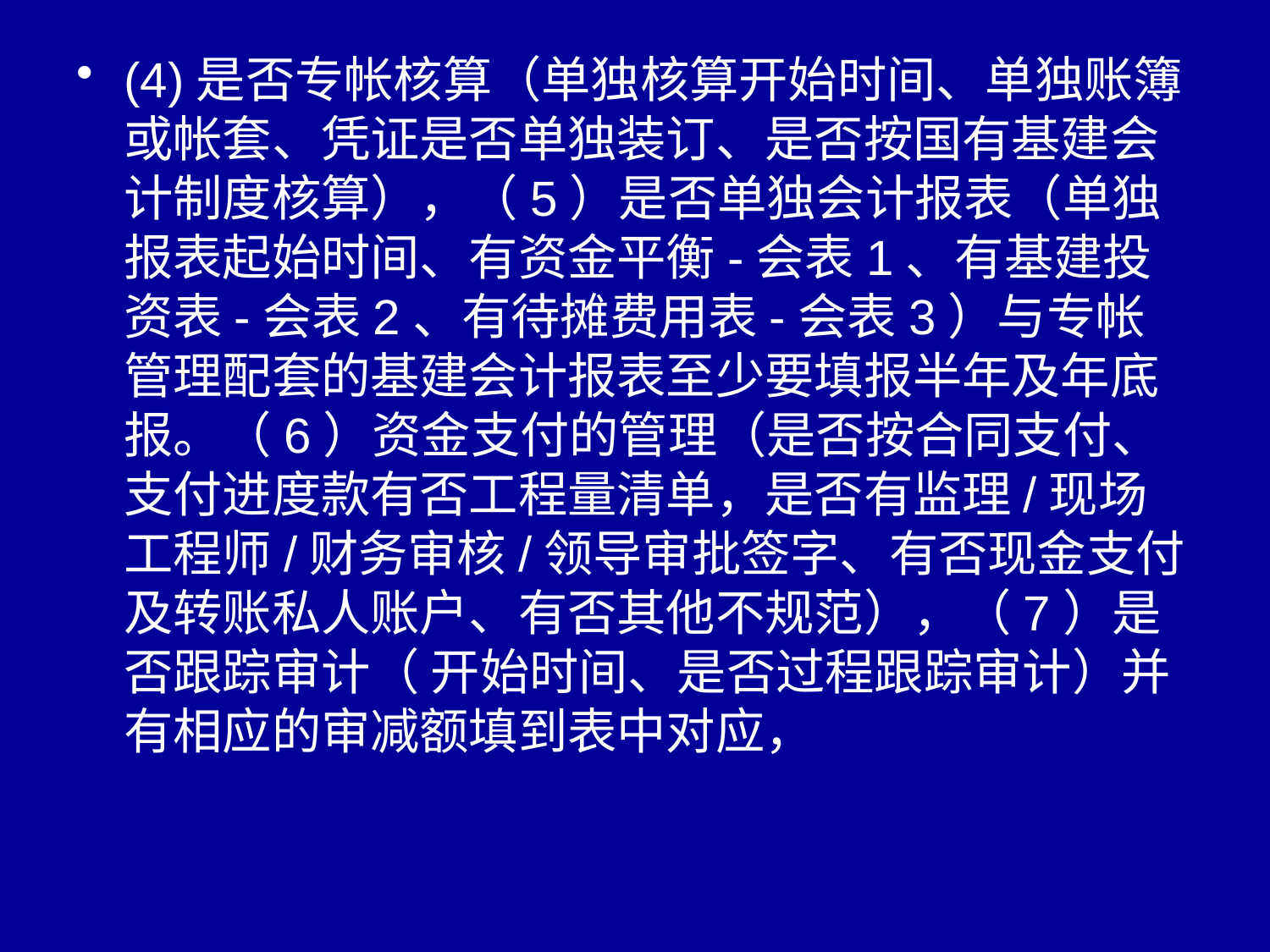

(4)是否专帐核算（单独核算开始时间、单独账簿或帐套、凭证是否单独装订、是否按国有基建会计制度核算），（5）是否单独会计报表（单独报表起始时间、有资金平衡-会表1、有基建投资表-会表2、有待摊费用表-会表3）与专帐管理配套的基建会计报表至少要填报半年及年底报。（6）资金支付的管理（是否按合同支付、支付进度款有否工程量清单，是否有监理/现场工程师/财务审核/领导审批签字、有否现金支付及转账私人账户、有否其他不规范），（7）是否跟踪审计（ 开始时间、是否过程跟踪审计）并有相应的审减额填到表中对应，